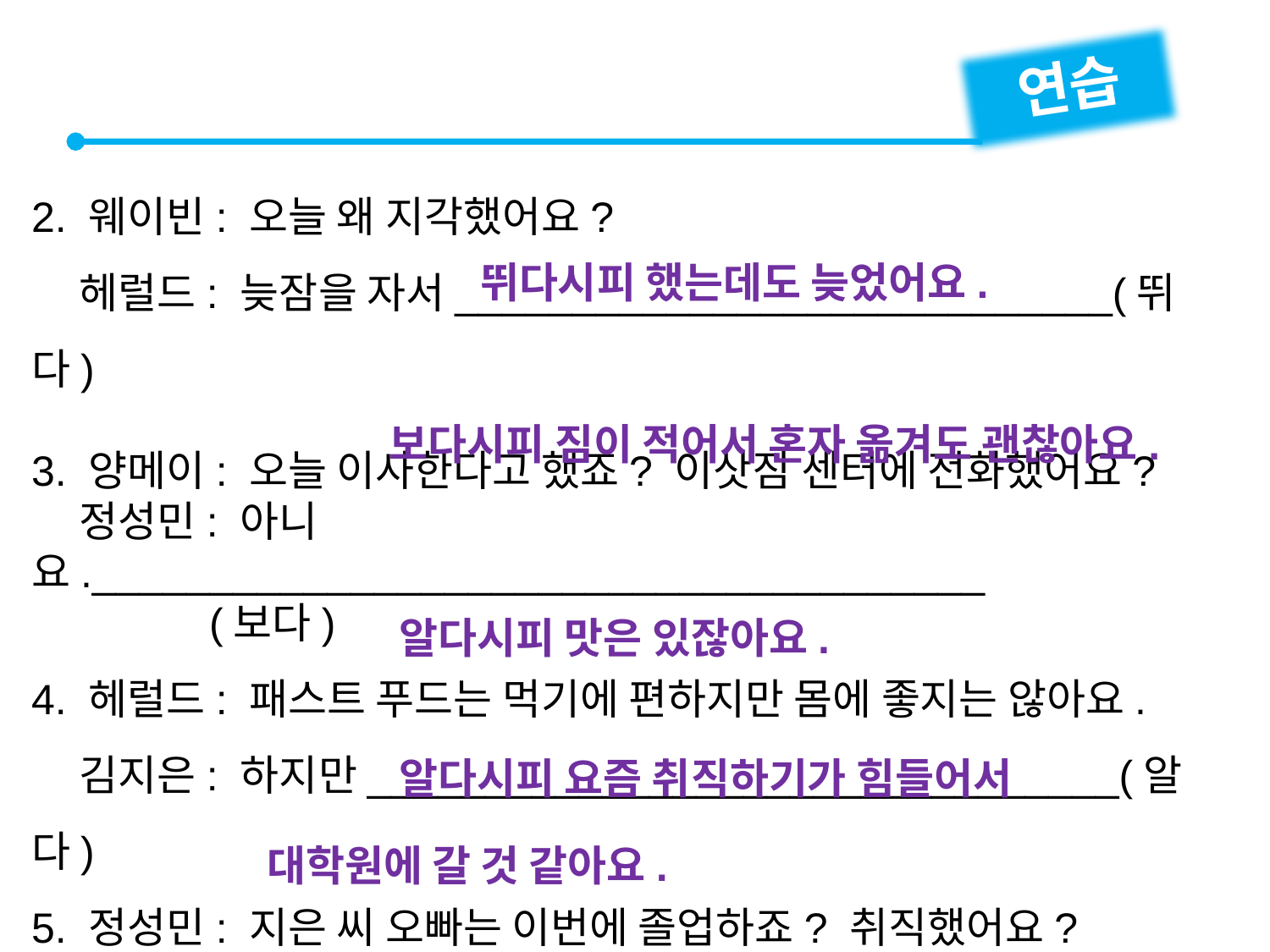

연습
2. 웨이빈: 오늘 왜 지각했어요?
    헤럴드: 늦잠을 자서____________________________(뛰다)

3. 양메이: 오늘 이사한다고 했죠? 이삿짐 센터에 전화했어요?
    정성민: 아니요.______________________________________
               (보다)
4. 헤럴드: 패스트 푸드는 먹기에 편하지만 몸에 좋지는 않아요.
    김지은: 하지만________________________________(알다)
5. 정성민: 지은 씨 오빠는 이번에 졸업하죠? 취직했어요?
    김지은: 아니요. _____________________________________
               _______________________(알다)

뛰다시피 했는데도 늦었어요.
보다시피 짐이 적어서 혼자 옮겨도 괜찮아요.
알다시피 맛은 있잖아요.
알다시피 요즘 취직하기가 힘들어서
 대학원에 갈 것 같아요.